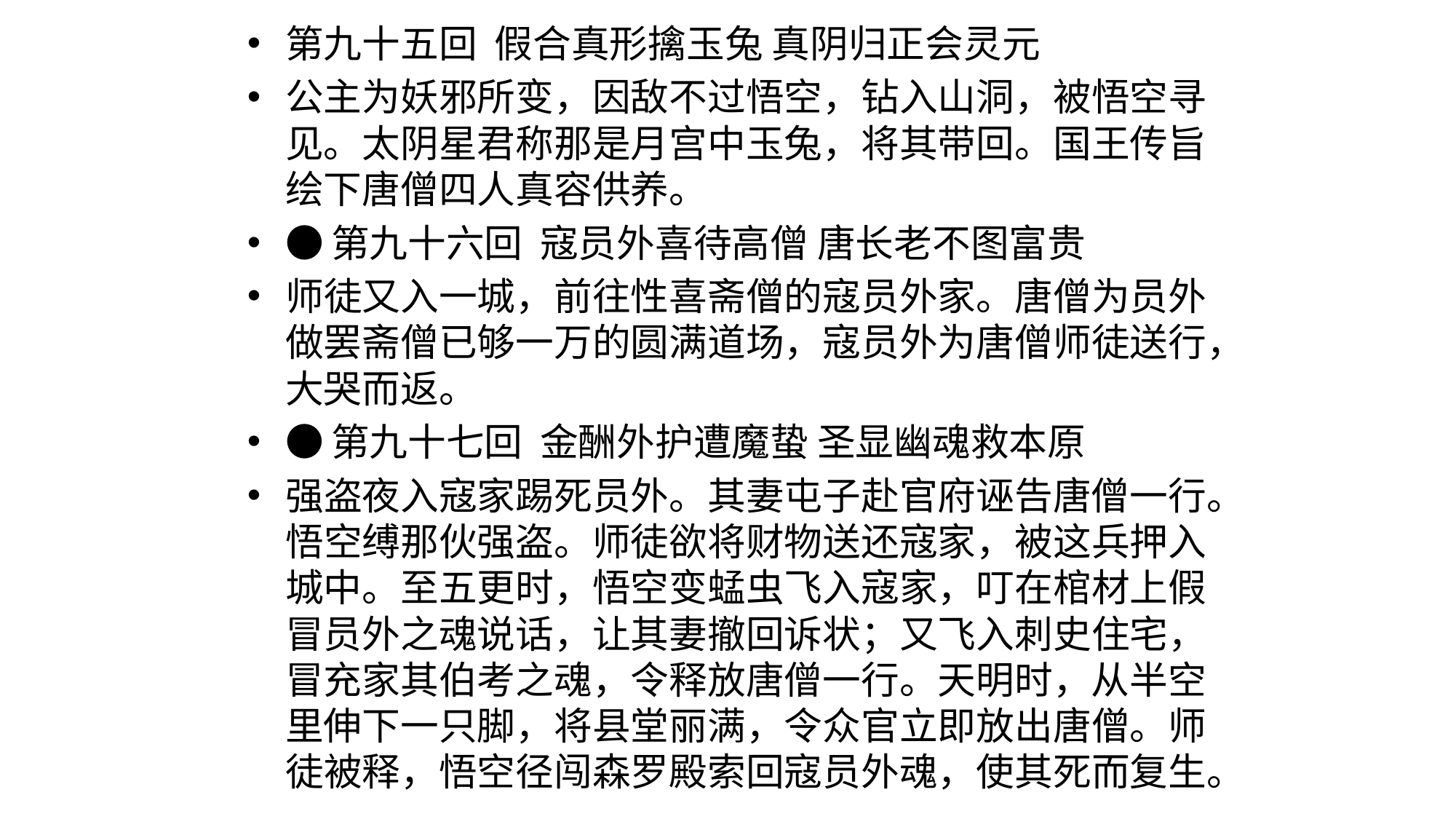

第九十五回  假合真形擒玉兔 真阴归正会灵元
公主为妖邪所变，因敌不过悟空，钻入山洞，被悟空寻见。太阴星君称那是月宫中玉兔，将其带回。国王传旨绘下唐僧四人真容供养。
●第九十六回  寇员外喜待高僧 唐长老不图富贵
师徒又入一城，前往性喜斋僧的寇员外家。唐僧为员外做罢斋僧已够一万的圆满道场，寇员外为唐僧师徒送行，大哭而返。
●第九十七回  金酬外护遭魔蛰 圣显幽魂救本原
强盗夜入寇家踢死员外。其妻屯子赴官府诬告唐僧一行。悟空缚那伙强盗。师徒欲将财物送还寇家，被这兵押入城中。至五更时，悟空变蜢虫飞入寇家，叮在棺材上假冒员外之魂说话，让其妻撤回诉状；又飞入刺史住宅，冒充家其伯考之魂，令释放唐僧一行。天明时，从半空里伸下一只脚，将县堂丽满，令众官立即放出唐僧。师徒被释，悟空径闯森罗殿索回寇员外魂，使其死而复生。

#